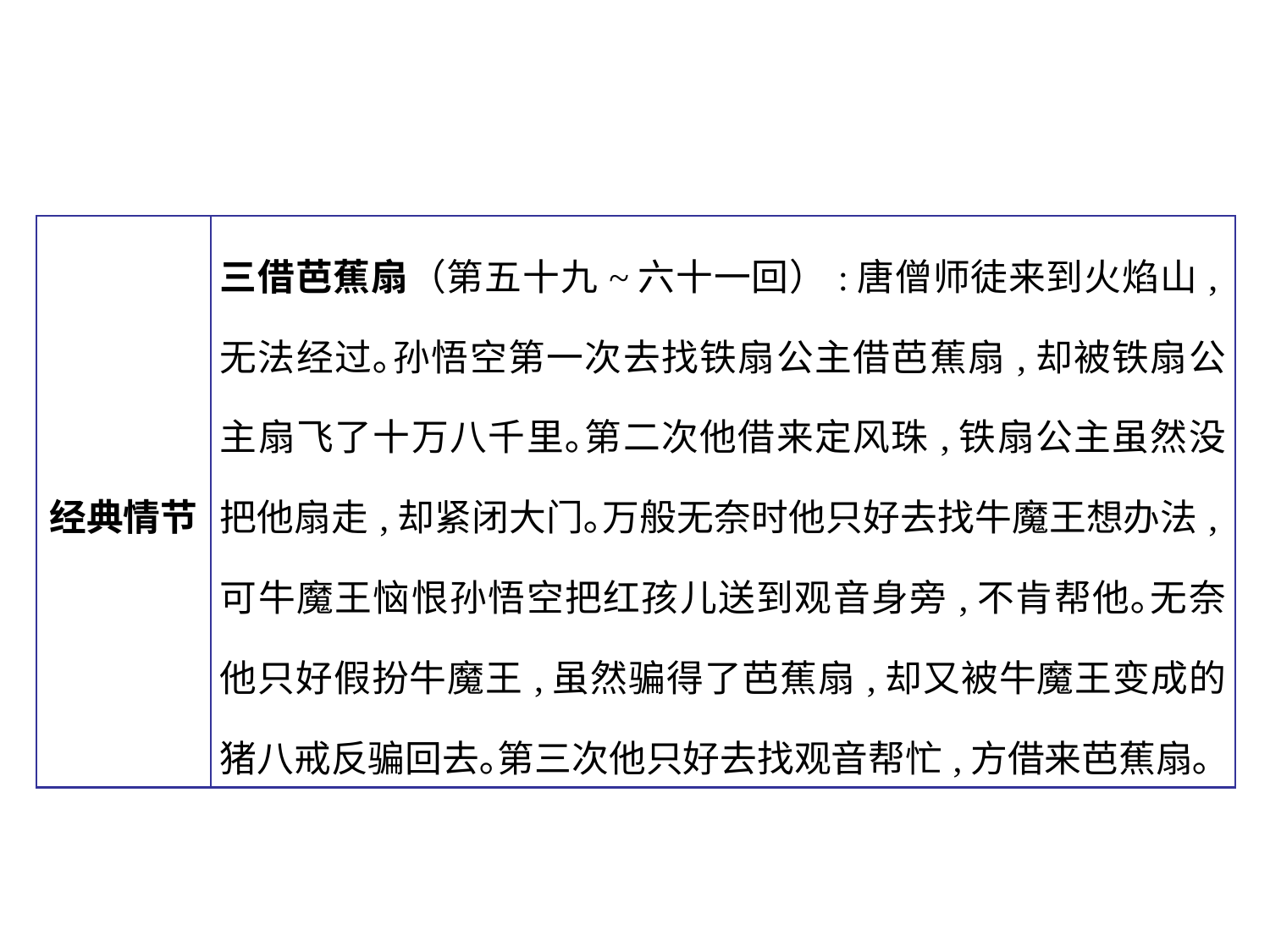

| 经典情节 | 三借芭蕉扇（第五十九~六十一回）:唐僧师徒来到火焰山,无法经过｡孙悟空第一次去找铁扇公主借芭蕉扇,却被铁扇公主扇飞了十万八千里｡第二次他借来定风珠,铁扇公主虽然没把他扇走,却紧闭大门｡万般无奈时他只好去找牛魔王想办法,可牛魔王恼恨孙悟空把红孩儿送到观音身旁,不肯帮他｡无奈他只好假扮牛魔王,虽然骗得了芭蕉扇,却又被牛魔王变成的猪八戒反骗回去｡第三次他只好去找观音帮忙,方借来芭蕉扇｡ |
| --- | --- |